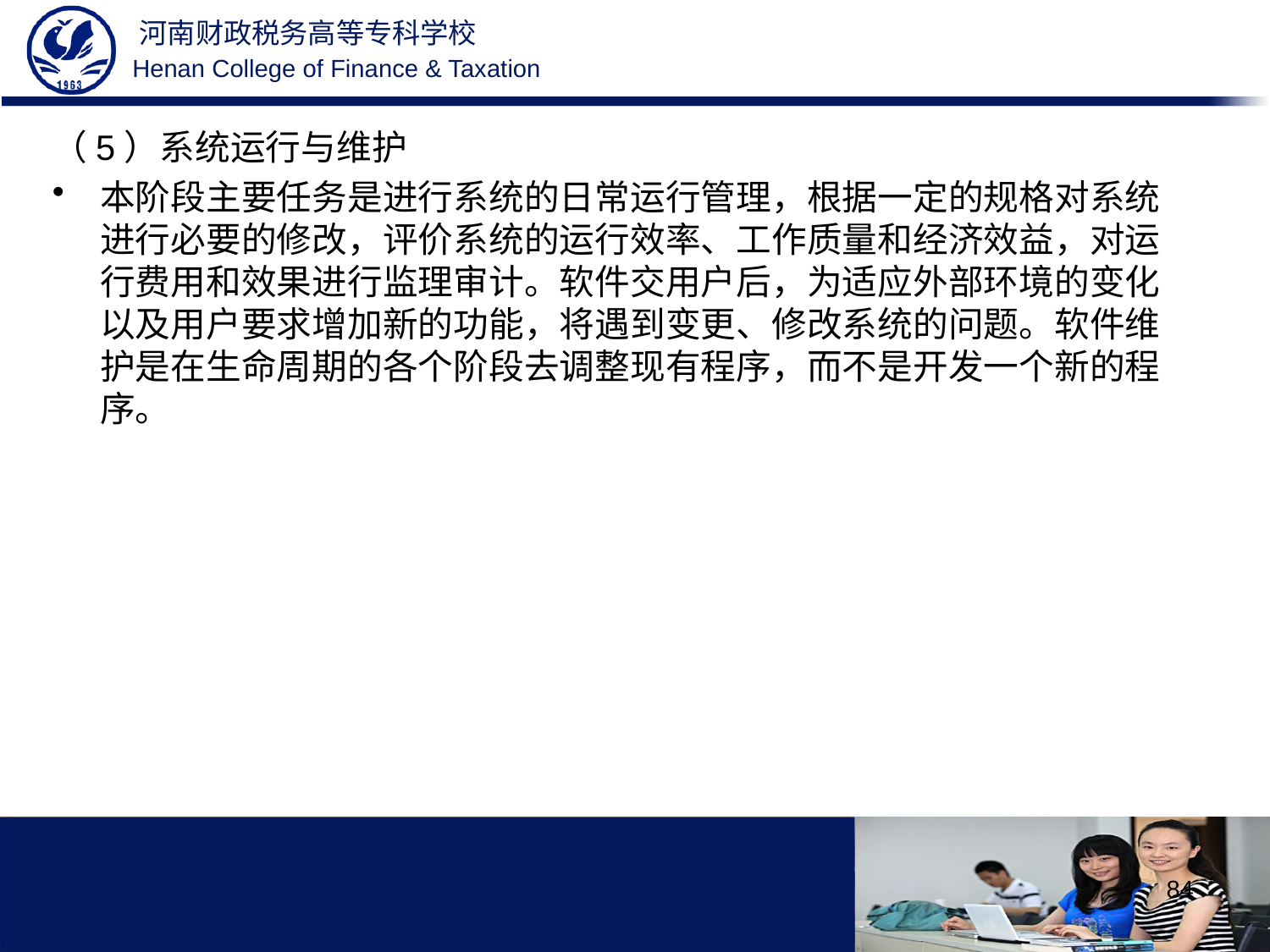

（5）系统运行与维护
本阶段主要任务是进行系统的日常运行管理，根据一定的规格对系统进行必要的修改，评价系统的运行效率、工作质量和经济效益，对运行费用和效果进行监理审计。软件交用户后，为适应外部环境的变化以及用户要求增加新的功能，将遇到变更、修改系统的问题。软件维护是在生命周期的各个阶段去调整现有程序，而不是开发一个新的程序。

84